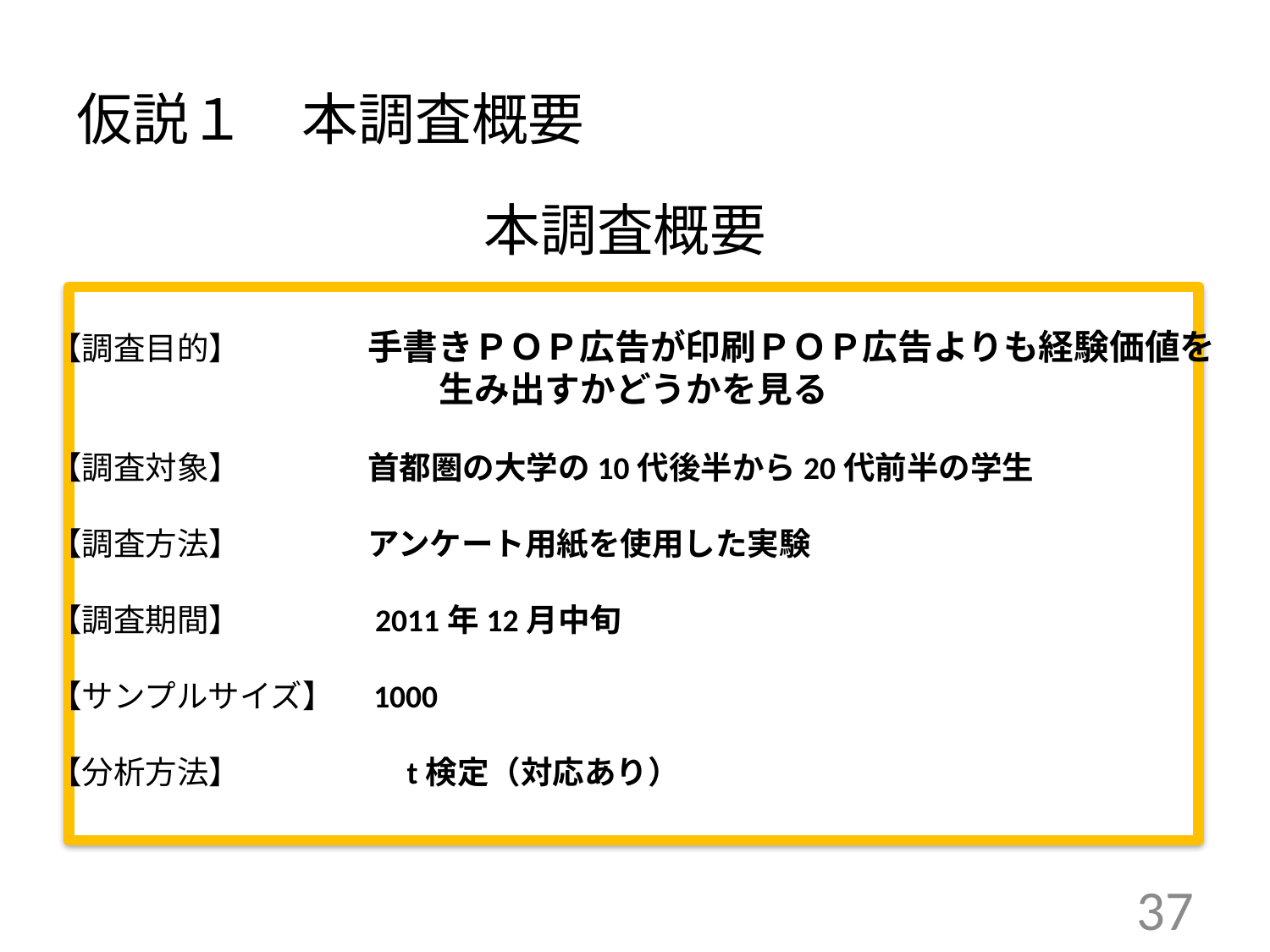

# 仮説１　本調査概要
本調査概要

【調査目的】　　　　手書きＰＯＰ広告が印刷ＰＯＰ広告よりも経験価値を
　　　　　　　　　　　生み出すかどうかを見る

【調査対象】　　　　首都圏の大学の10代後半から20代前半の学生

【調査方法】　　　　アンケート用紙を使用した実験

【調査期間】　　　　2011年12月中旬

【サンプルサイズ】　1000

【分析方法】　　　　　t検定（対応あり）

37